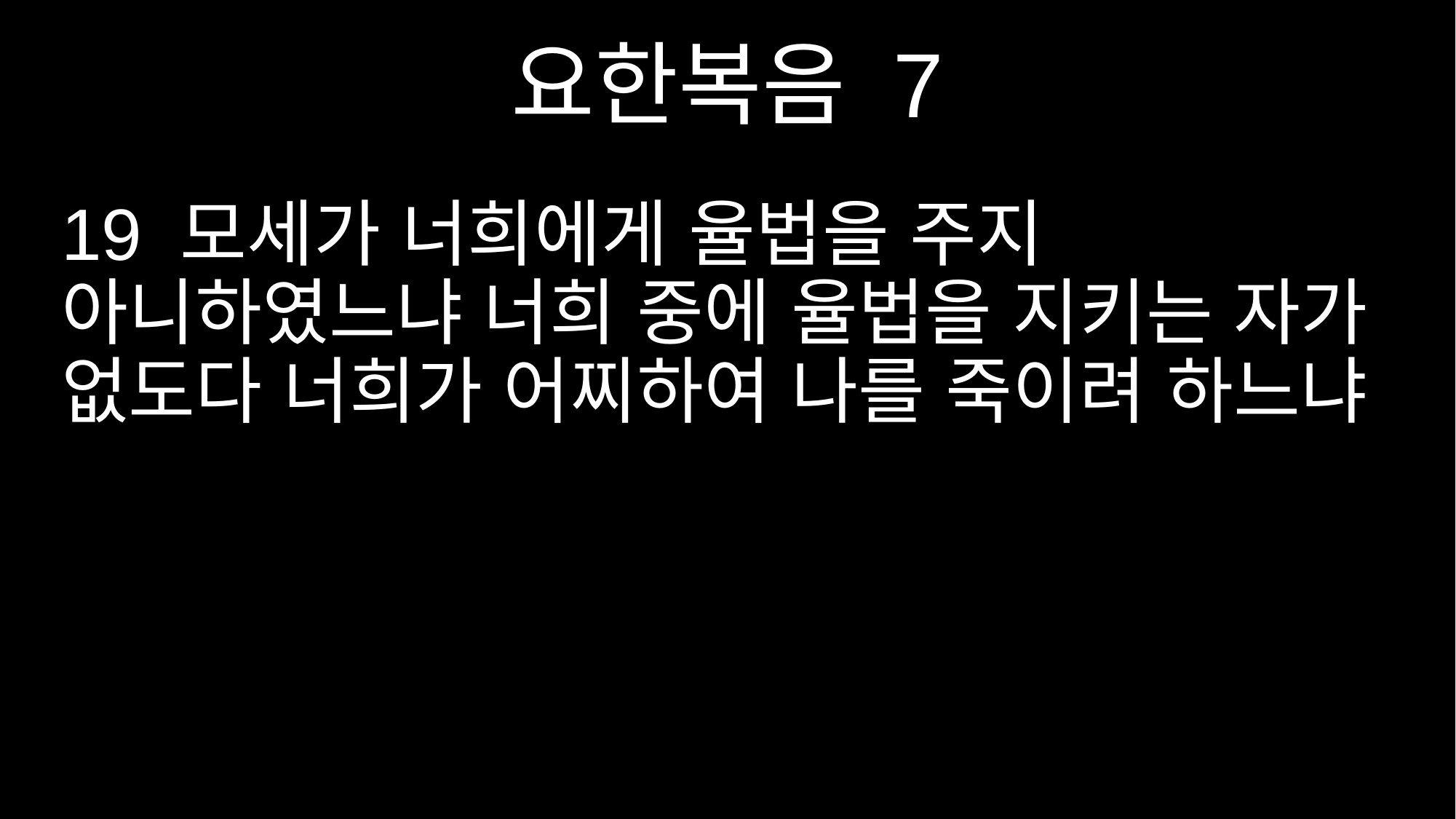

요한복음 7
19 모세가 너희에게 율법을 주지 아니하였느냐 너희 중에 율법을 지키는 자가 없도다 너희가 어찌하여 나를 죽이려 하느냐